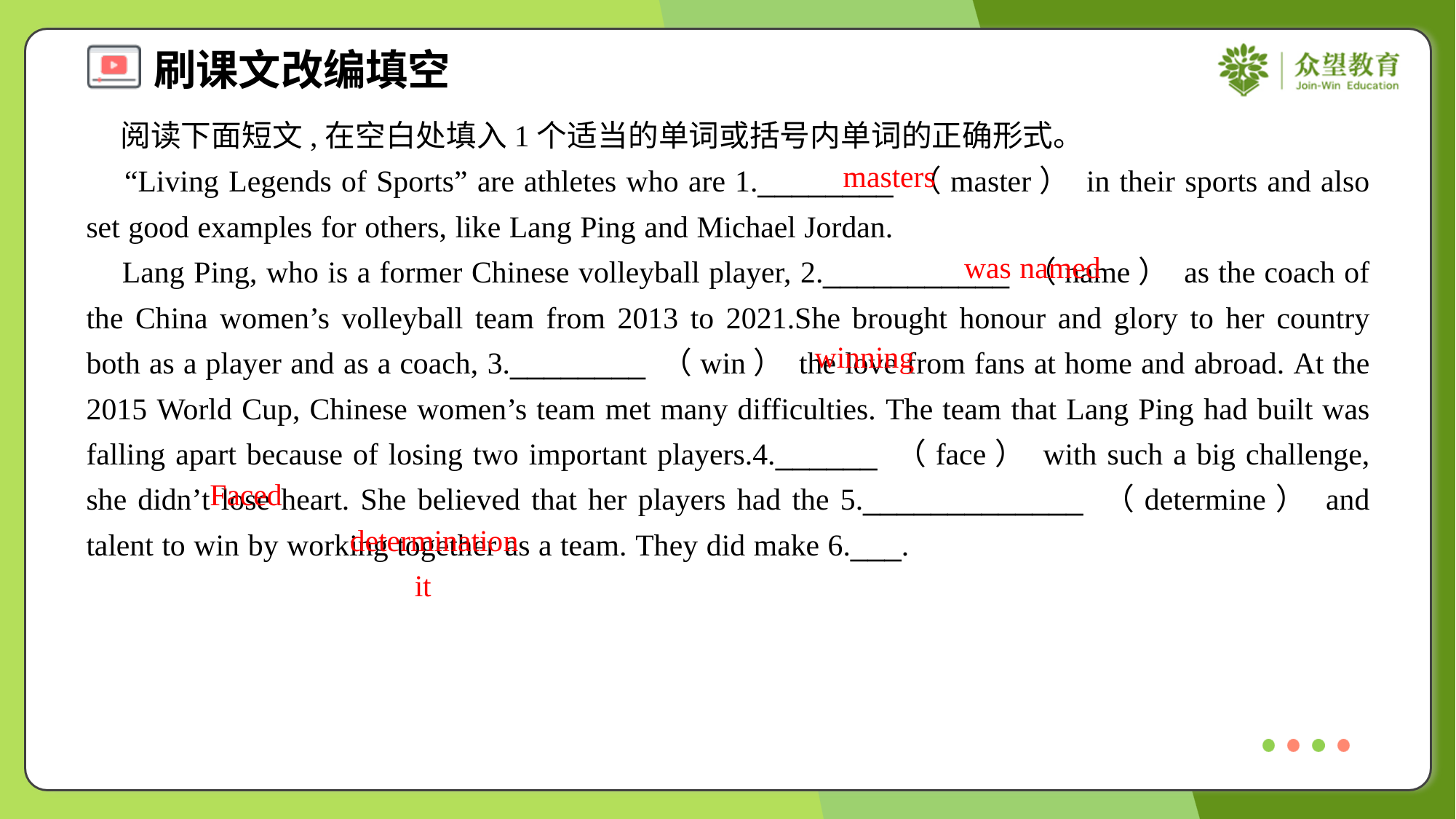

阅读下面短文,在空白处填入1个适当的单词或括号内单词的正确形式。
    “Living Legends of Sports” are athletes who are 1.________ （master） in their sports and also set good examples for others, like Lang Ping and Michael Jordan.
    Lang Ping, who is a former Chinese volleyball player, 2.___________ （name） as the coach of the China women’s volleyball team from 2013 to 2021.She brought honour and glory to her country both as a player and as a coach, 3.________ （win） the love from fans at home and abroad. At the 2015 World Cup, Chinese women’s team met many difficulties. The team that Lang Ping had built was falling apart because of losing two important players.4.______ （face） with such a big challenge, she didn’t lose heart. She believed that her players had the 5._____________ （determine） and talent to win by working together as a team. They did make 6.___.
masters
was named
winning
Faced
determination
it